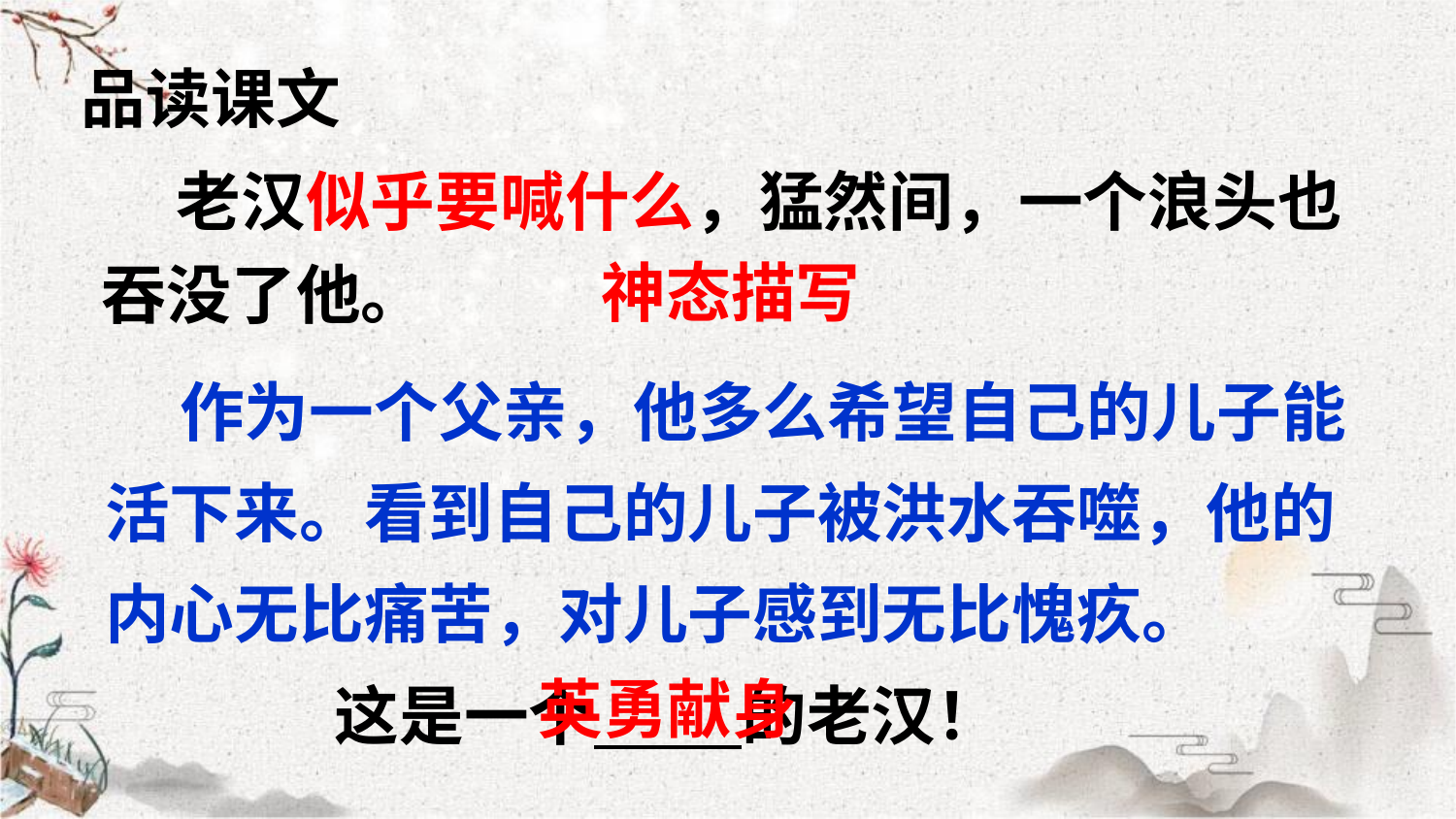

品读课文
    老汉似乎要喊什么，猛然间，一个浪头也吞没了他。
神态描写
    作为一个父亲，他多么希望自己的儿子能活下来。看到自己的儿子被洪水吞噬，他的内心无比痛苦，对儿子感到无比愧疚。
英勇献身
这是一个          的老汉！